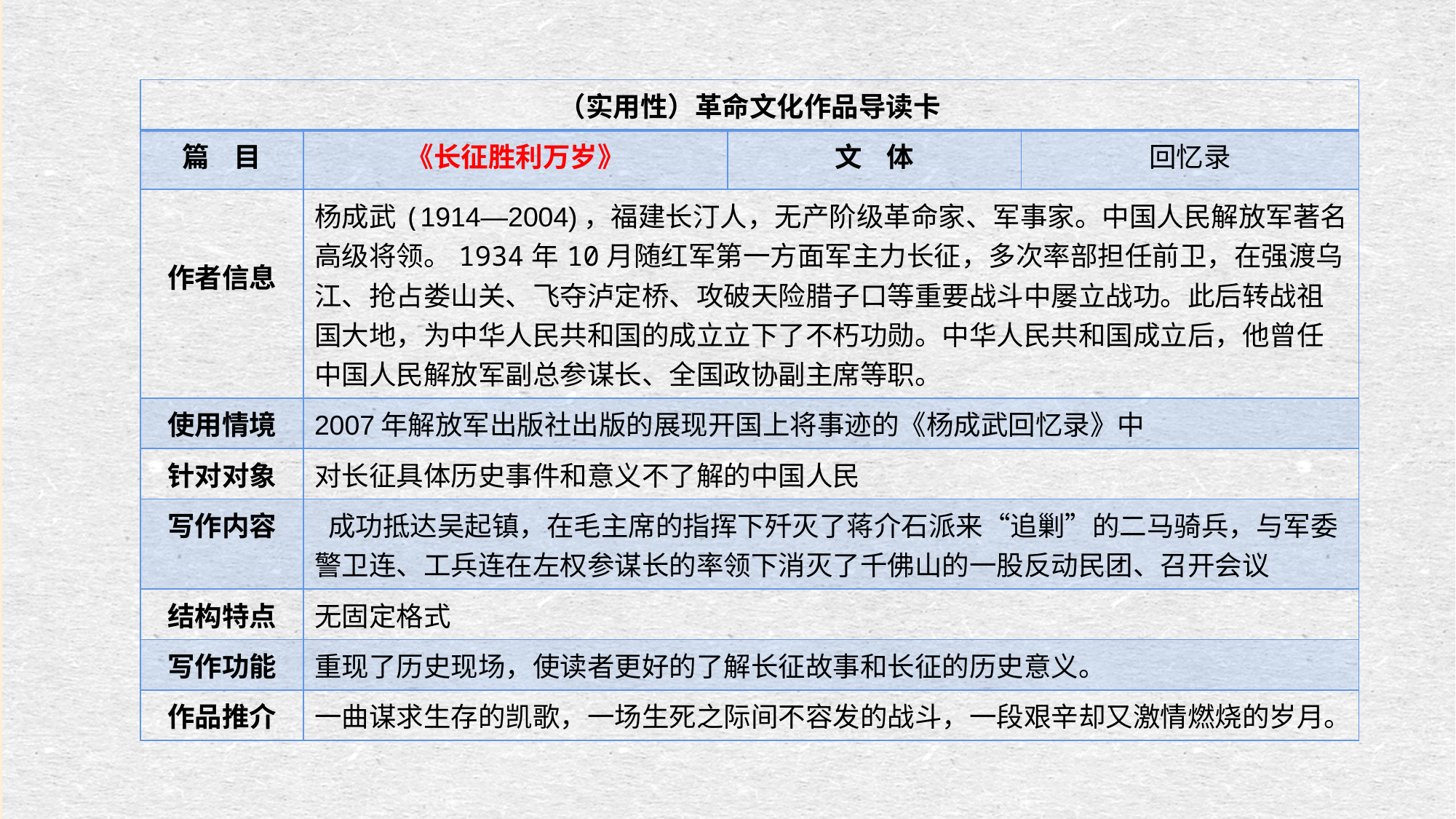

| （实用性）革命文化作品导读卡 |  |  |  |
| --- | --- | --- | --- |
| 篇 目 | 《长征胜利万岁》 | 文 体 | 回忆录 |
| 作者信息 | 杨成武(1914—2004)，福建长汀人，无产阶级革命家、军事家。中国人民解放军著名高级将领。1934年10月随红军第一方面军主力长征，多次率部担任前卫，在强渡乌江、抢占娄山关、飞夺泸定桥、攻破天险腊子口等重要战斗中屡立战功。此后转战祖国大地，为中华人民共和国的成立立下了不朽功勋。中华人民共和国成立后，他曾任中国人民解放军副总参谋长、全国政协副主席等职。 |  |  |
| 使用情境 | 2007年解放军出版社出版的展现开国上将事迹的《杨成武回忆录》中 |  |  |
| 针对对象 | 对长征具体历史事件和意义不了解的中国人民 |  |  |
| 写作内容 | 成功抵达吴起镇，在毛主席的指挥下歼灭了蒋介石派来“追剿”的二马骑兵，与军委警卫连、工兵连在左权参谋长的率领下消灭了千佛山的一股反动民团、召开会议 |  |  |
| 结构特点 | 无固定格式 |  |  |
| 写作功能 | 重现了历史现场，使读者更好的了解长征故事和长征的历史意义。 |  |  |
| 作品推介 | 一曲谋求生存的凯歌，一场生死之际间不容发的战斗，一段艰辛却又激情燃烧的岁月。 |  |  |